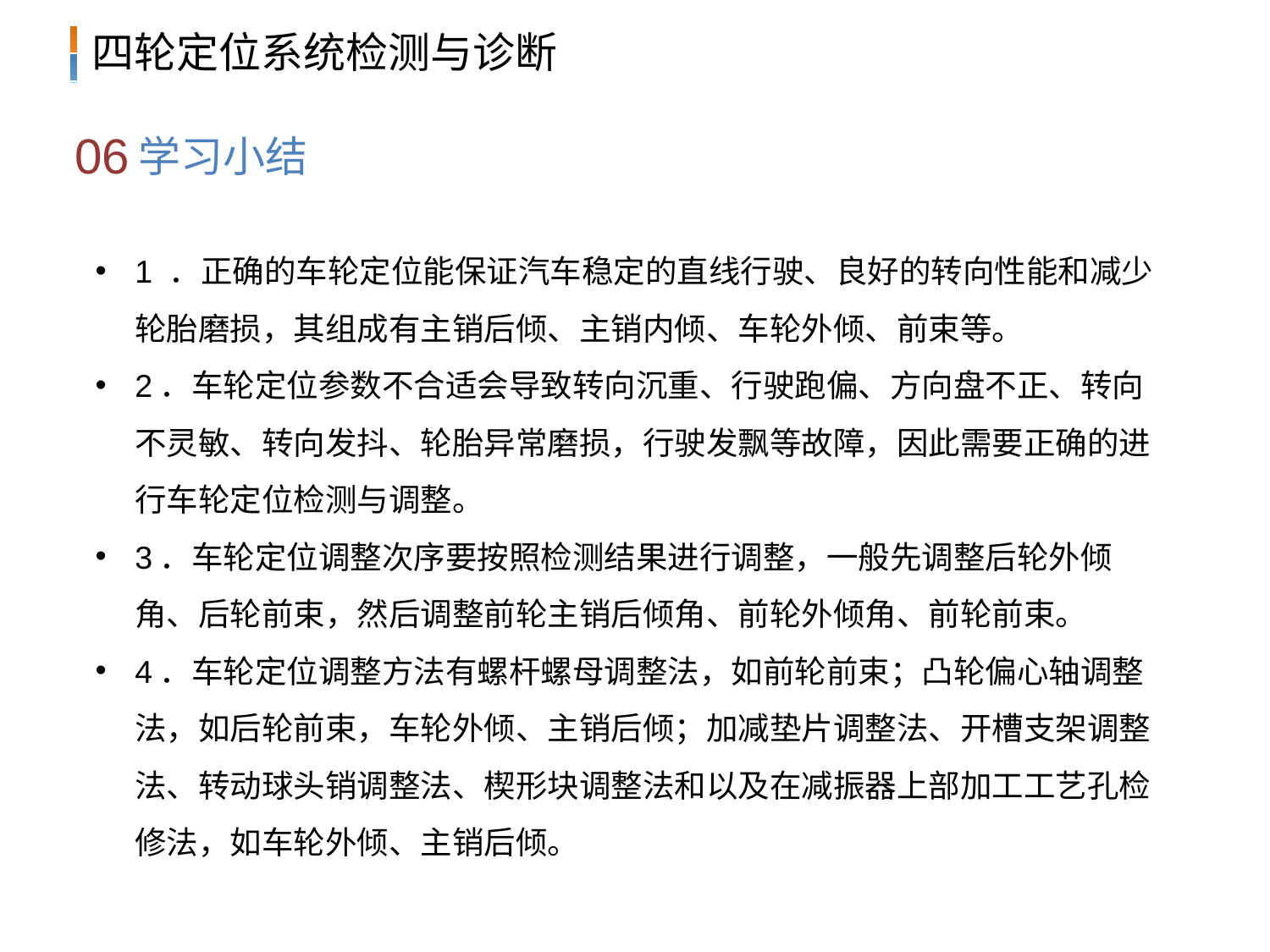

06
学习小结
1 ．正确的车轮定位能保证汽车稳定的直线行驶、良好的转向性能和减少轮胎磨损，其组成有主销后倾、主销内倾、车轮外倾、前束等。
2．车轮定位参数不合适会导致转向沉重、行驶跑偏、方向盘不正、转向不灵敏、转向发抖、轮胎异常磨损，行驶发飘等故障，因此需要正确的进行车轮定位检测与调整。
3．车轮定位调整次序要按照检测结果进行调整，一般先调整后轮外倾角、后轮前束，然后调整前轮主销后倾角、前轮外倾角、前轮前束。
4．车轮定位调整方法有螺杆螺母调整法，如前轮前束；凸轮偏心轴调整法，如后轮前束，车轮外倾、主销后倾；加减垫片调整法、开槽支架调整法、转动球头销调整法、楔形块调整法和以及在减振器上部加工工艺孔检修法，如车轮外倾、主销后倾。